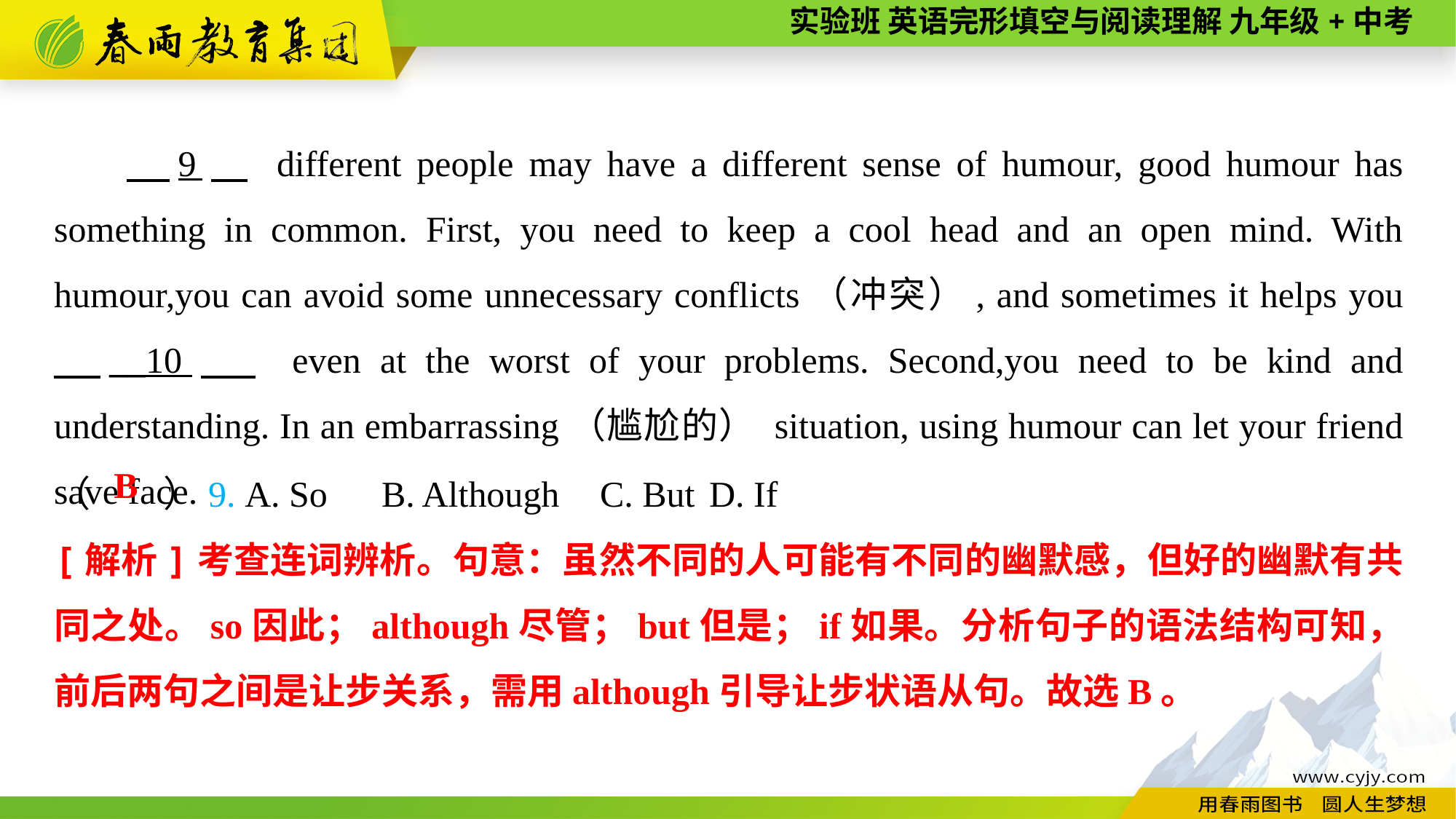

9　 different people may have a different sense of humour, good humour has something in common. First, you need to keep a cool head and an open mind. With humour,you can avoid some unnecessary conflicts（冲突）, and sometimes it helps you 　__10　  even at the worst of your problems. Second,you need to be kind and understanding. In an embarrassing（尴尬的） situation, using humour can let your friend save face.
（　　）9. A. So	B. Although	C. But	D. If
B
[解析]考查连词辨析。句意：虽然不同的人可能有不同的幽默感，但好的幽默有共同之处。so因此；although尽管；but但是；if如果。分析句子的语法结构可知，前后两句之间是让步关系，需用although引导让步状语从句。故选B。